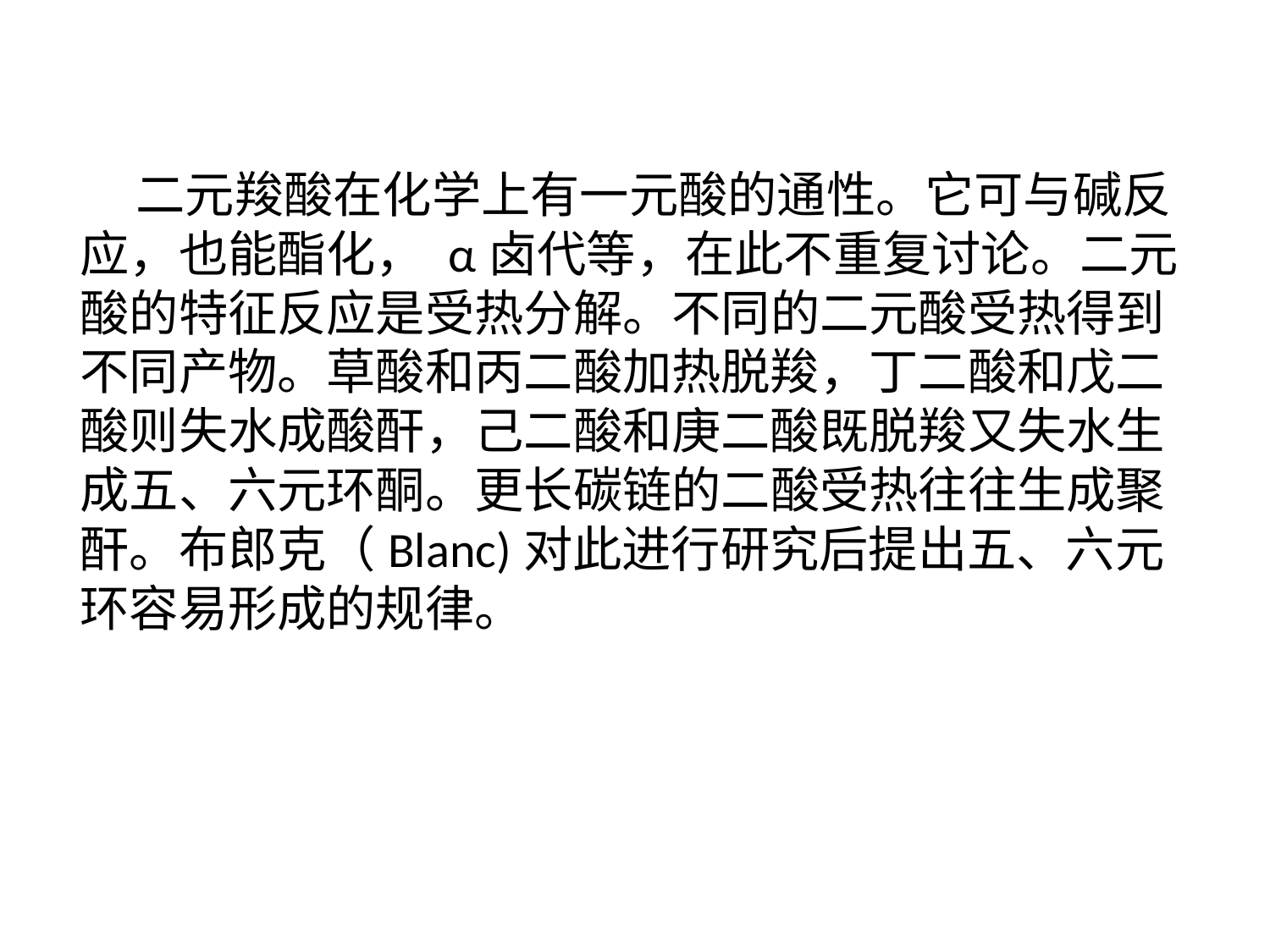

二元羧酸在化学上有一元酸的通性。它可与碱反应，也能酯化， α卤代等，在此不重复讨论。二元酸的特征反应是受热分解。不同的二元酸受热得到不同产物。草酸和丙二酸加热脱羧，丁二酸和戊二酸则失水成酸酐，己二酸和庚二酸既脱羧又失水生成五、六元环酮。更长碳链的二酸受热往往生成聚酐。布郎克（Blanc)对此进行研究后提出五、六元环容易形成的规律。